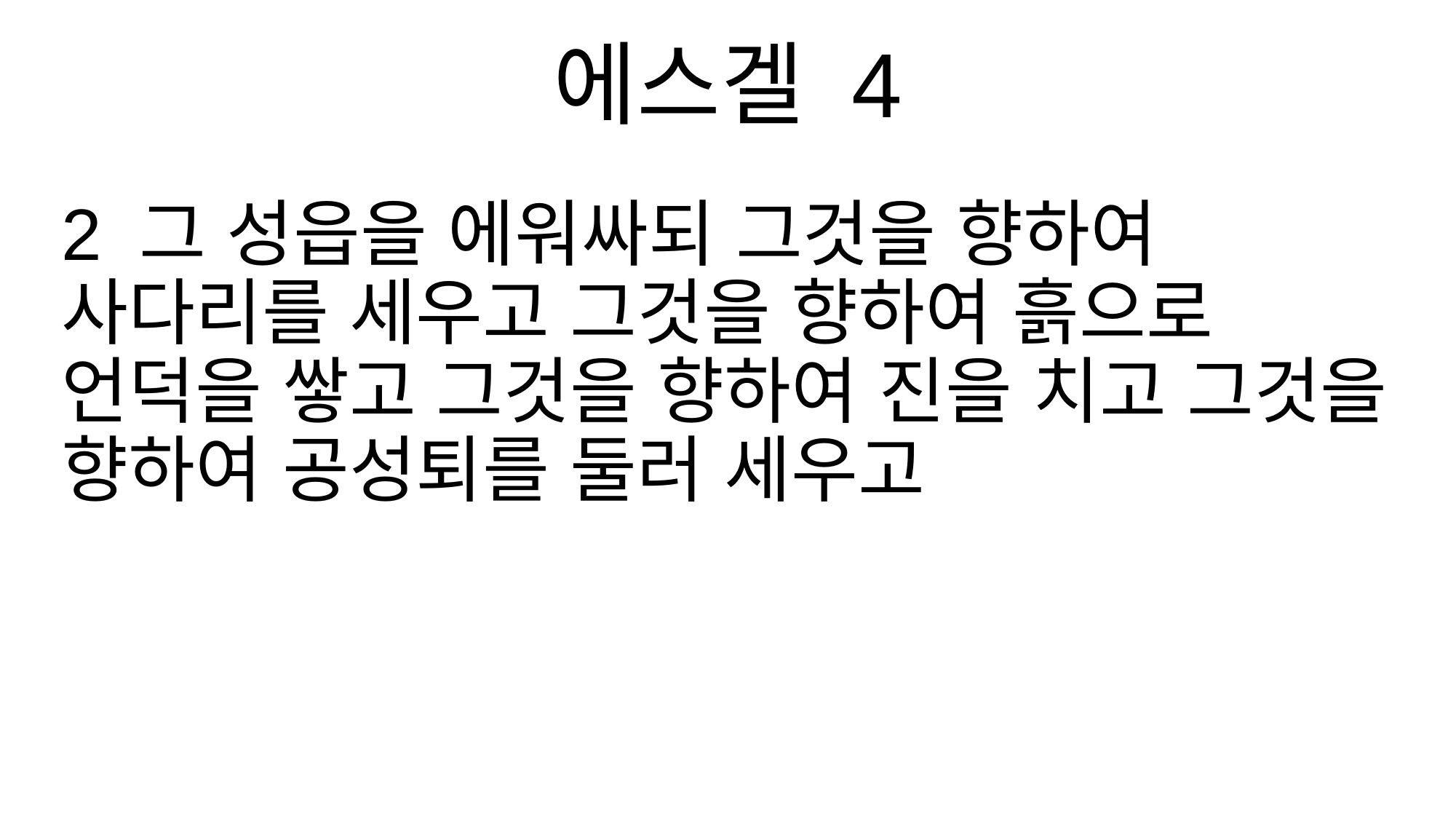

에스겔 4
2 그 성읍을 에워싸되 그것을 향하여 사다리를 세우고 그것을 향하여 흙으로 언덕을 쌓고 그것을 향하여 진을 치고 그것을 향하여 공성퇴를 둘러 세우고